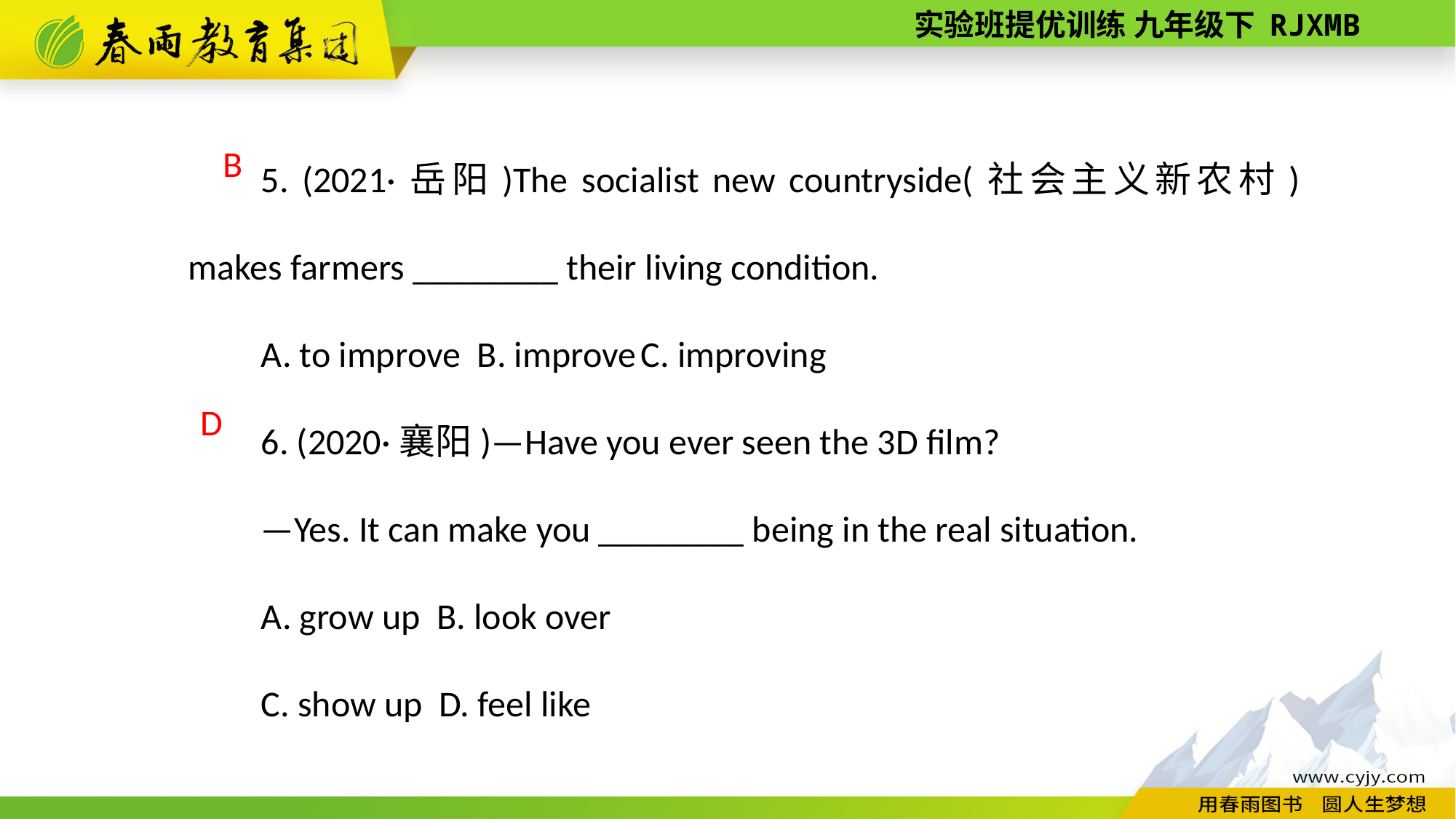

5. (2021·岳阳)The socialist new countryside(社会主义新农村) makes farmers ________ their living condition.
A. to improve  B. improve C. improving
6. (2020·襄阳)—Have you ever seen the 3D film?
—Yes. It can make you ________ being in the real situation.
A. grow up  B. look over
C. show up  D. feel like
B
D